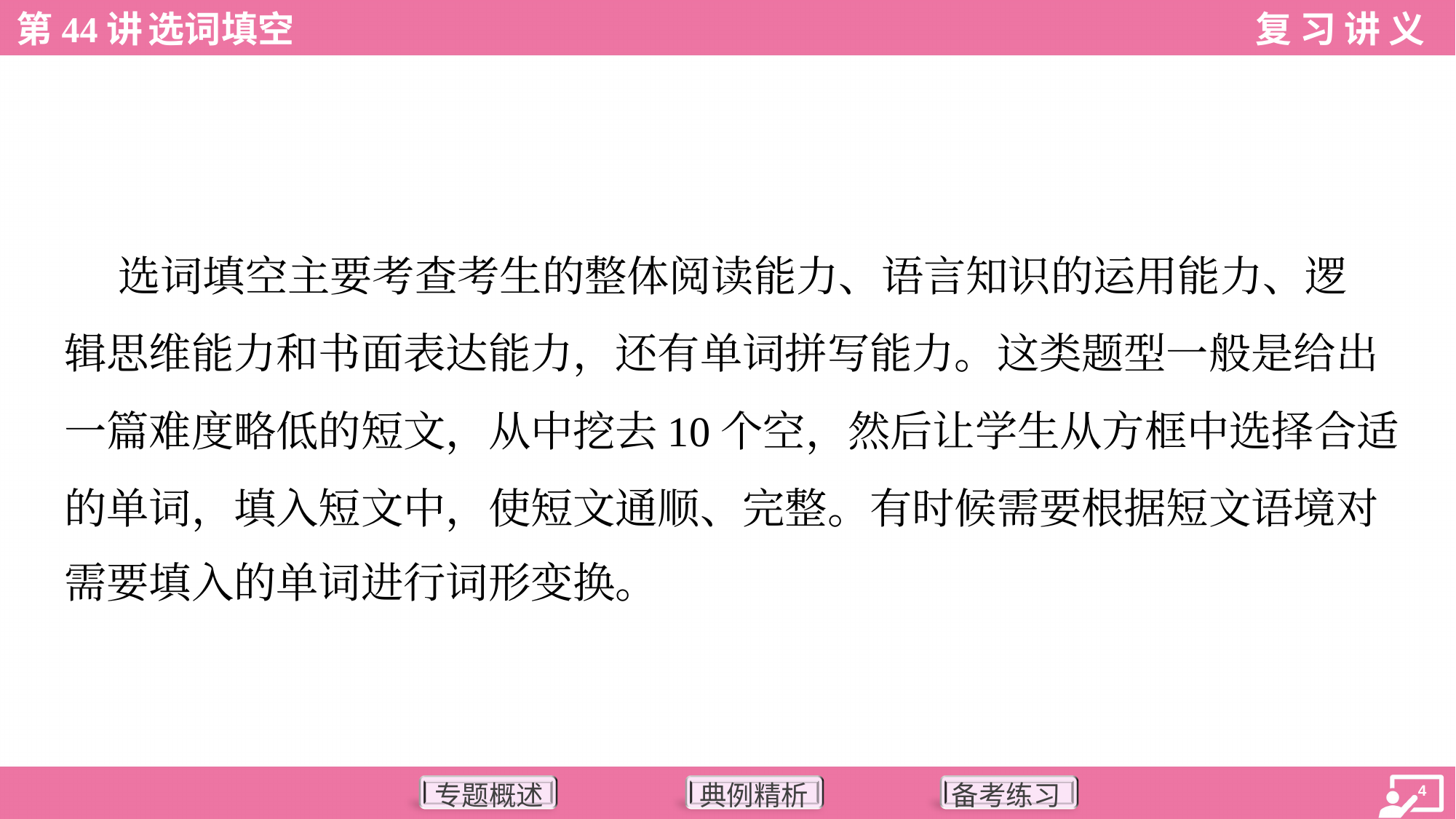

选词填空主要考查考生的整体阅读能力、语言知识的运用能力、逻
辑思维能力和书面表达能力，还有单词拼写能力。这类题型一般是给出
一篇难度略低的短文，从中挖去10个空，然后让学生从方框中选择合适
的单词，填入短文中，使短文通顺、完整。有时候需要根据短文语境对
需要填入的单词进行词形变换。